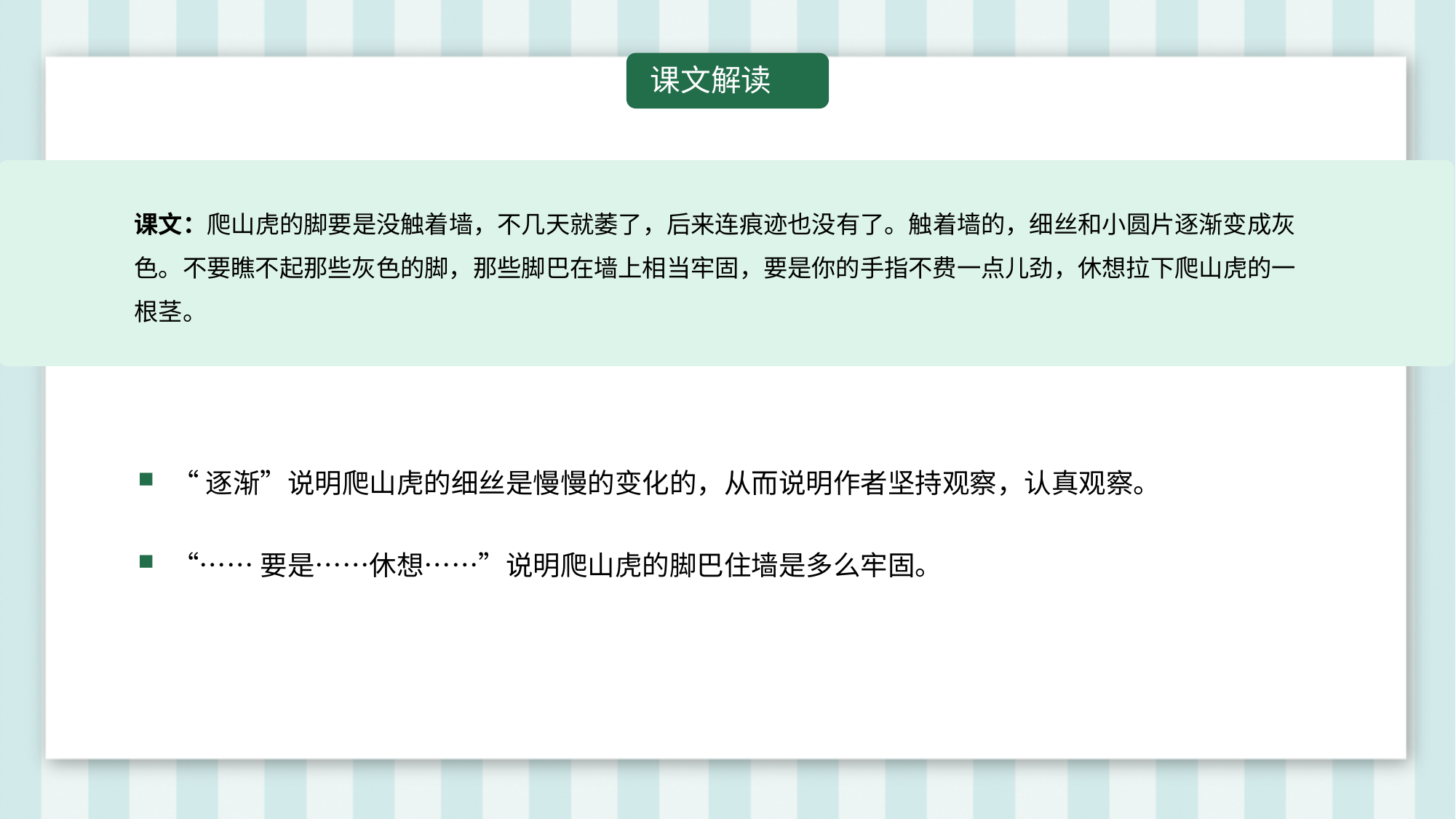

课文解读

课文：爬山虎的脚要是没触着墙，不几天就萎了，后来连痕迹也没有了。触着墙的，细丝和小圆片逐渐变成灰色。不要瞧不起那些灰色的脚，那些脚巴在墙上相当牢固，要是你的手指不费一点儿劲，休想拉下爬山虎的一根茎。
“逐渐”说明爬山虎的细丝是慢慢的变化的，从而说明作者坚持观察，认真观察。
“……要是……休想……”说明爬山虎的脚巴住墙是多么牢固。